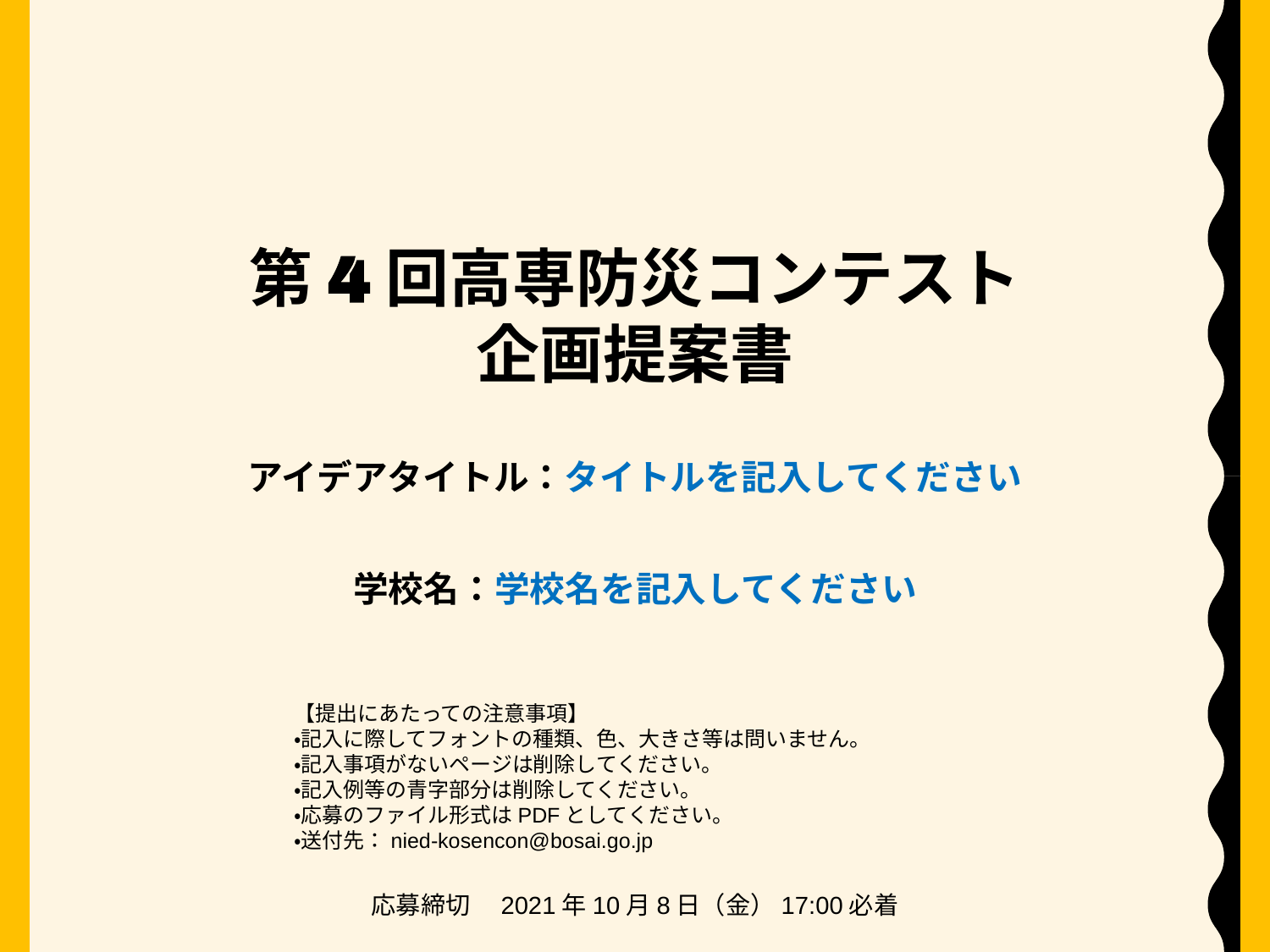

第4回高専防災コンテスト
企画提案書
アイデアタイトル：タイトルを記入してください
学校名：学校名を記入してください
【提出にあたっての注意事項】
・記入に際してフォントの種類、色、大きさ等は問いません。
・記入事項がないページは削除してください。
・記入例等の青字部分は削除してください。
・応募のファイル形式はPDFとしてください。
・送付先：nied-kosencon@bosai.go.jp
応募締切　2021年10月8日（金）17:00必着